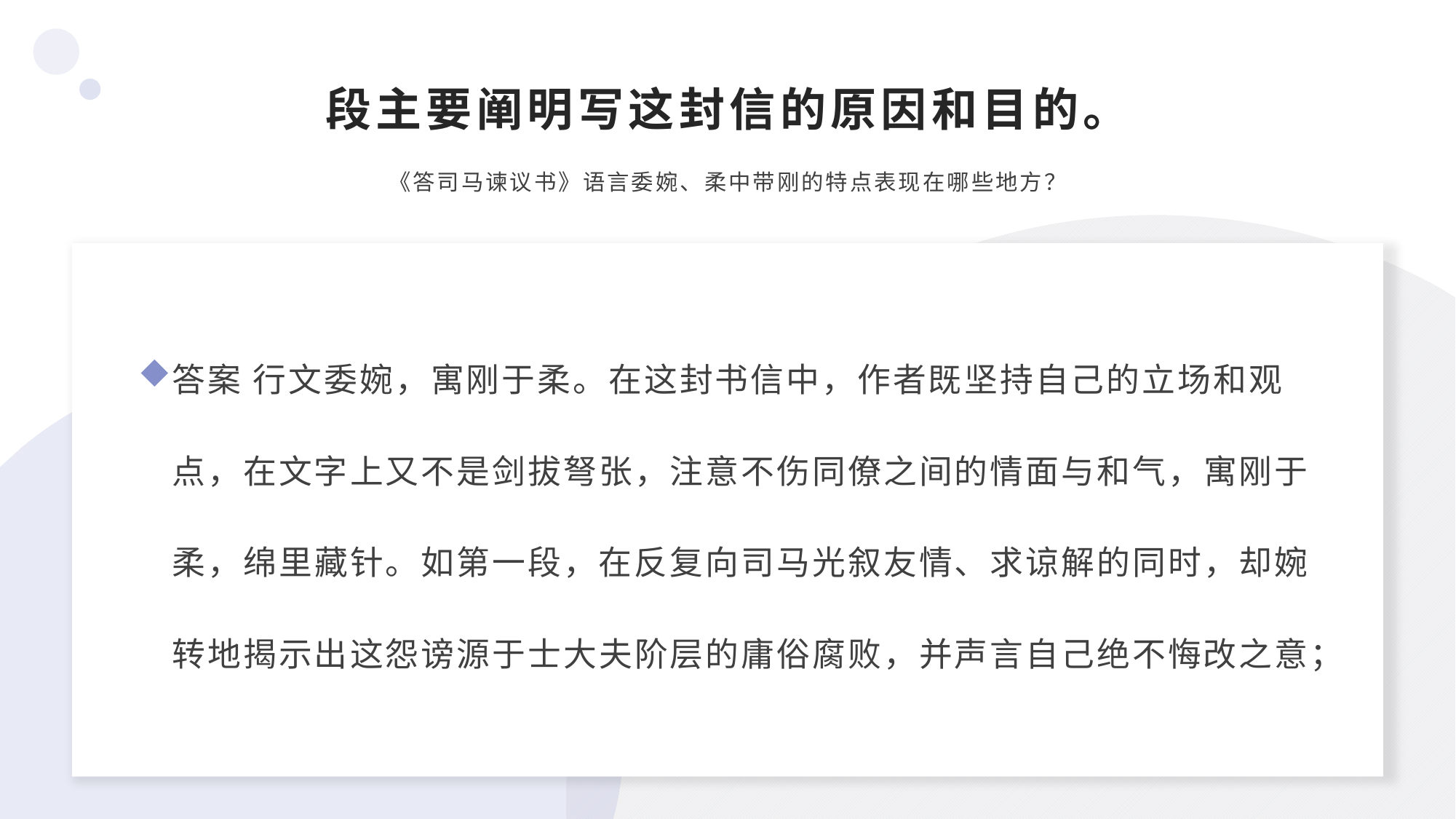

段主要阐明写这封信的原因和目的。

《答司马谏议书》语言委婉、柔中带刚的特点表现在哪些地方？

答案 行文委婉，寓刚于柔。在这封书信中，作者既坚持自己的立场和观点，在文字上又不是剑拔弩张，注意不伤同僚之间的情面与和气，寓刚于柔，绵里藏针。如第一段，在反复向司马光叙友情、求谅解的同时，却婉转地揭示出这怨谤源于士大夫阶层的庸俗腐败，并声言自己绝不悔改之意；